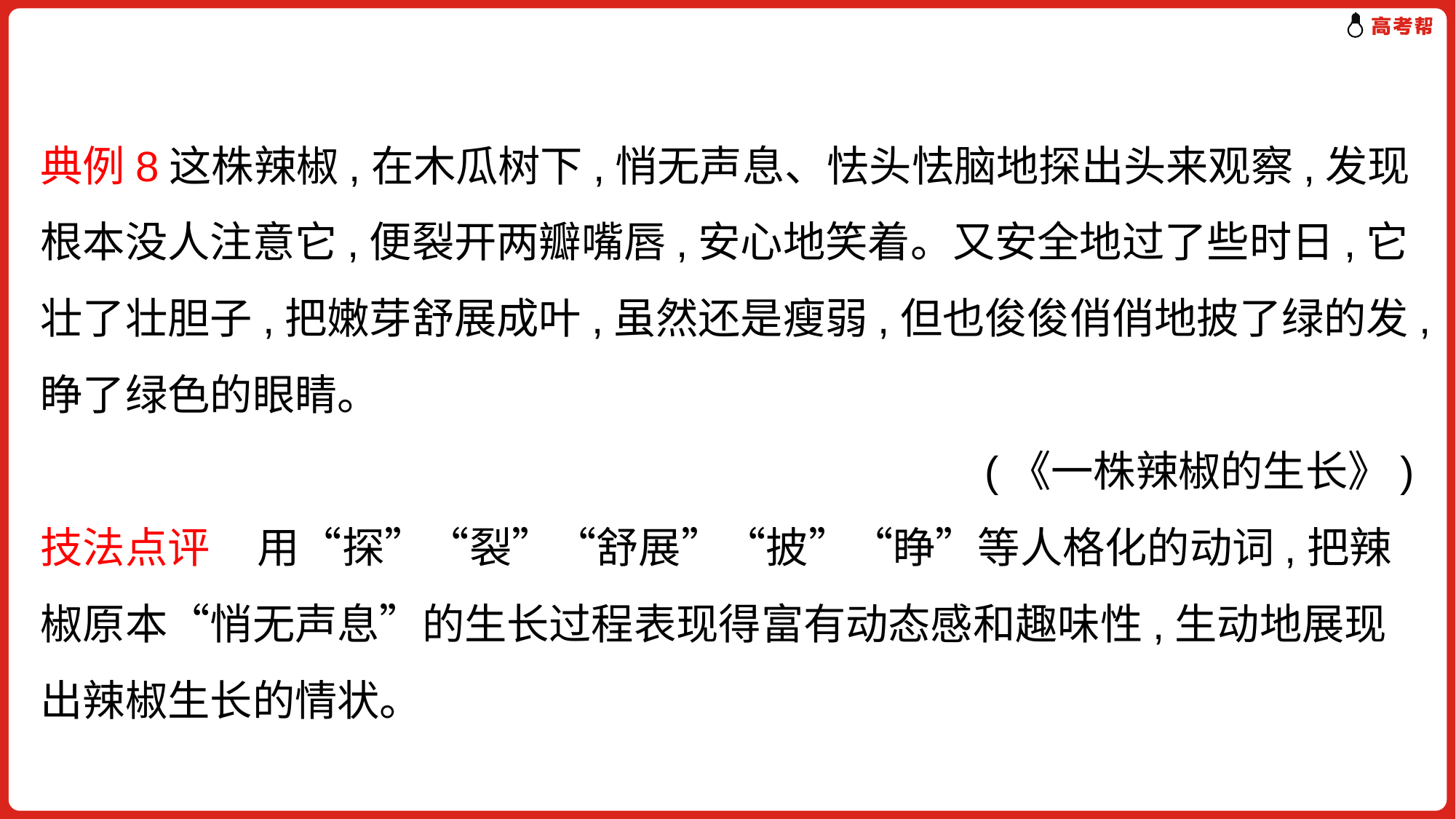

典例8这株辣椒,在木瓜树下,悄无声息、怯头怯脑地探出头来观察,发现根本没人注意它,便裂开两瓣嘴唇,安心地笑着。又安全地过了些时日,它壮了壮胆子,把嫩芽舒展成叶,虽然还是瘦弱,但也俊俊俏俏地披了绿的发,睁了绿色的眼睛。
(《一株辣椒的生长》)
技法点评     用“探”“裂”“舒展”“披”“睁”等人格化的动词,把辣椒原本“悄无声息”的生长过程表现得富有动态感和趣味性,生动地展现出辣椒生长的情状。